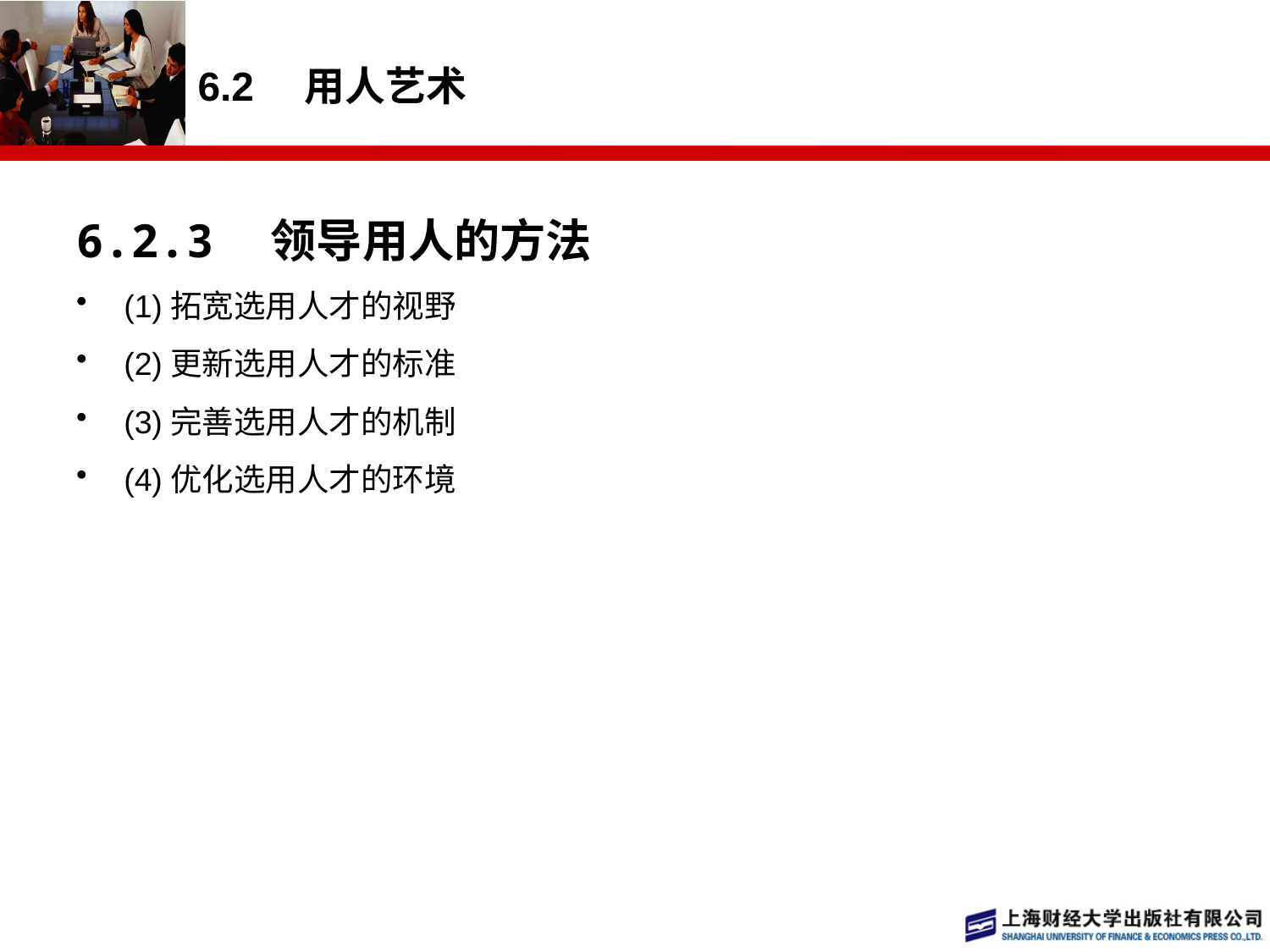

# 6.2　用人艺术
6.2.3　领导用人的方法
(1)拓宽选用人才的视野
(2)更新选用人才的标准
(3)完善选用人才的机制
(4)优化选用人才的环境